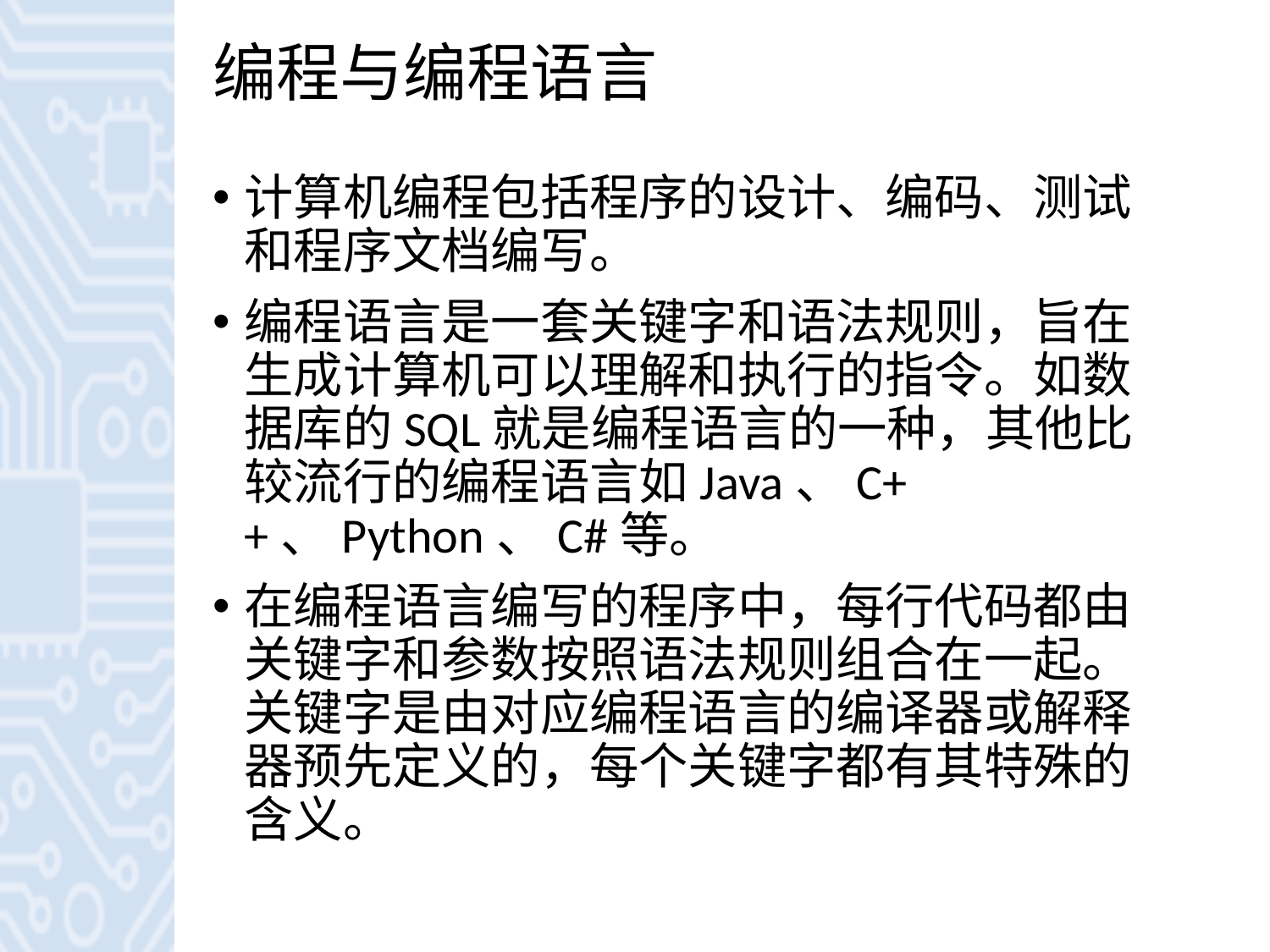

# 编程与编程语言
计算机编程包括程序的设计、编码、测试和程序文档编写。
编程语言是一套关键字和语法规则，旨在生成计算机可以理解和执行的指令。如数据库的SQL就是编程语言的一种，其他比较流行的编程语言如Java、C++、Python、C#等。
在编程语言编写的程序中，每行代码都由关键字和参数按照语法规则组合在一起。关键字是由对应编程语言的编译器或解释器预先定义的，每个关键字都有其特殊的含义。